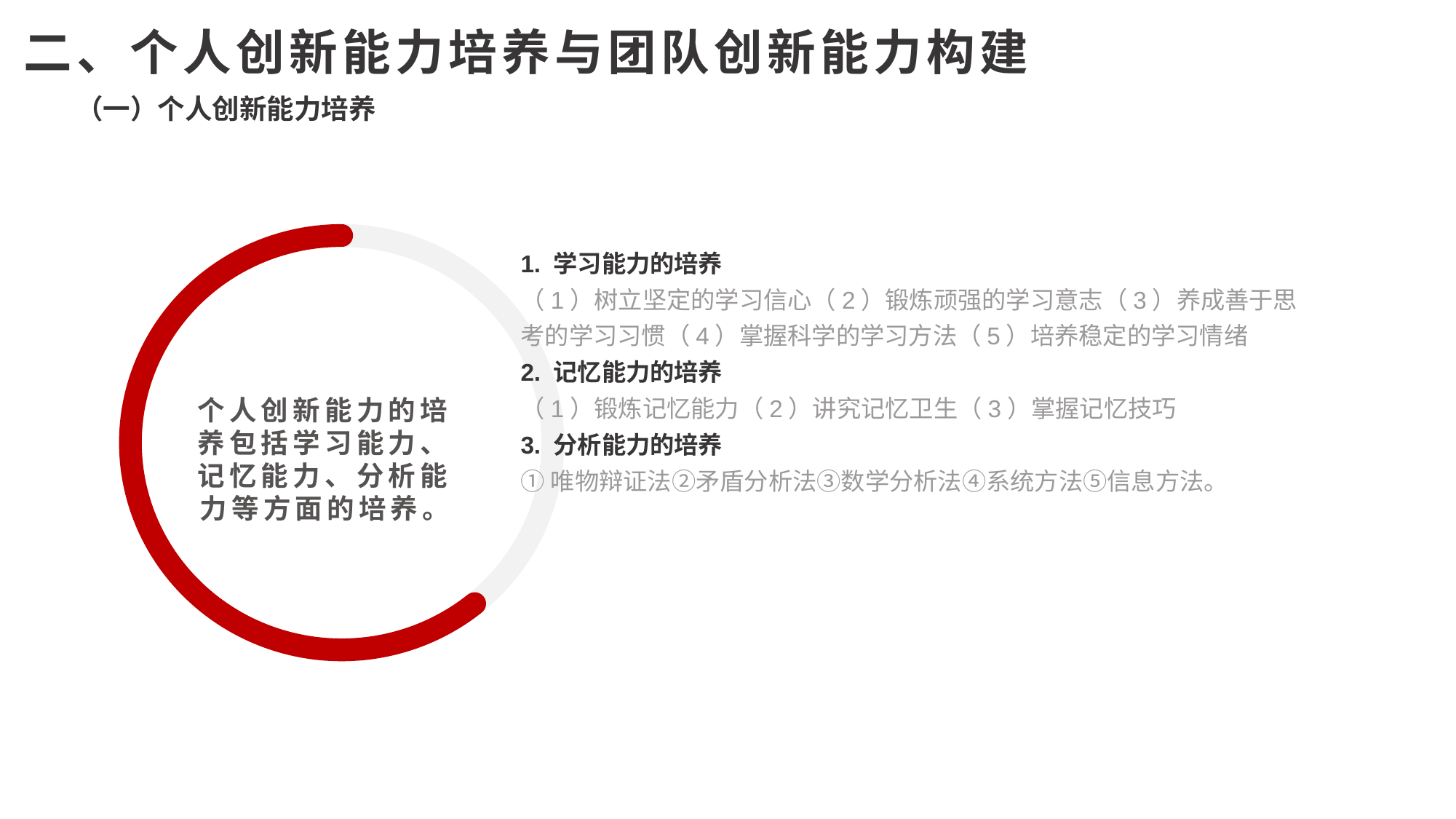

二、个人创新能力培养与团队创新能力构建
（一）个人创新能力培养

个人创新能力的培养包括学习能力、记忆能力、分析能力等方面的培养。
1. 学习能力的培养
（1）树立坚定的学习信心（2）锻炼顽强的学习意志（3）养成善于思考的学习习惯（4）掌握科学的学习方法（5）培养稳定的学习情绪
2. 记忆能力的培养
（1）锻炼记忆能力（2）讲究记忆卫生（3）掌握记忆技巧
3. 分析能力的培养
①唯物辩证法②矛盾分析法③数学分析法④系统方法⑤信息方法。